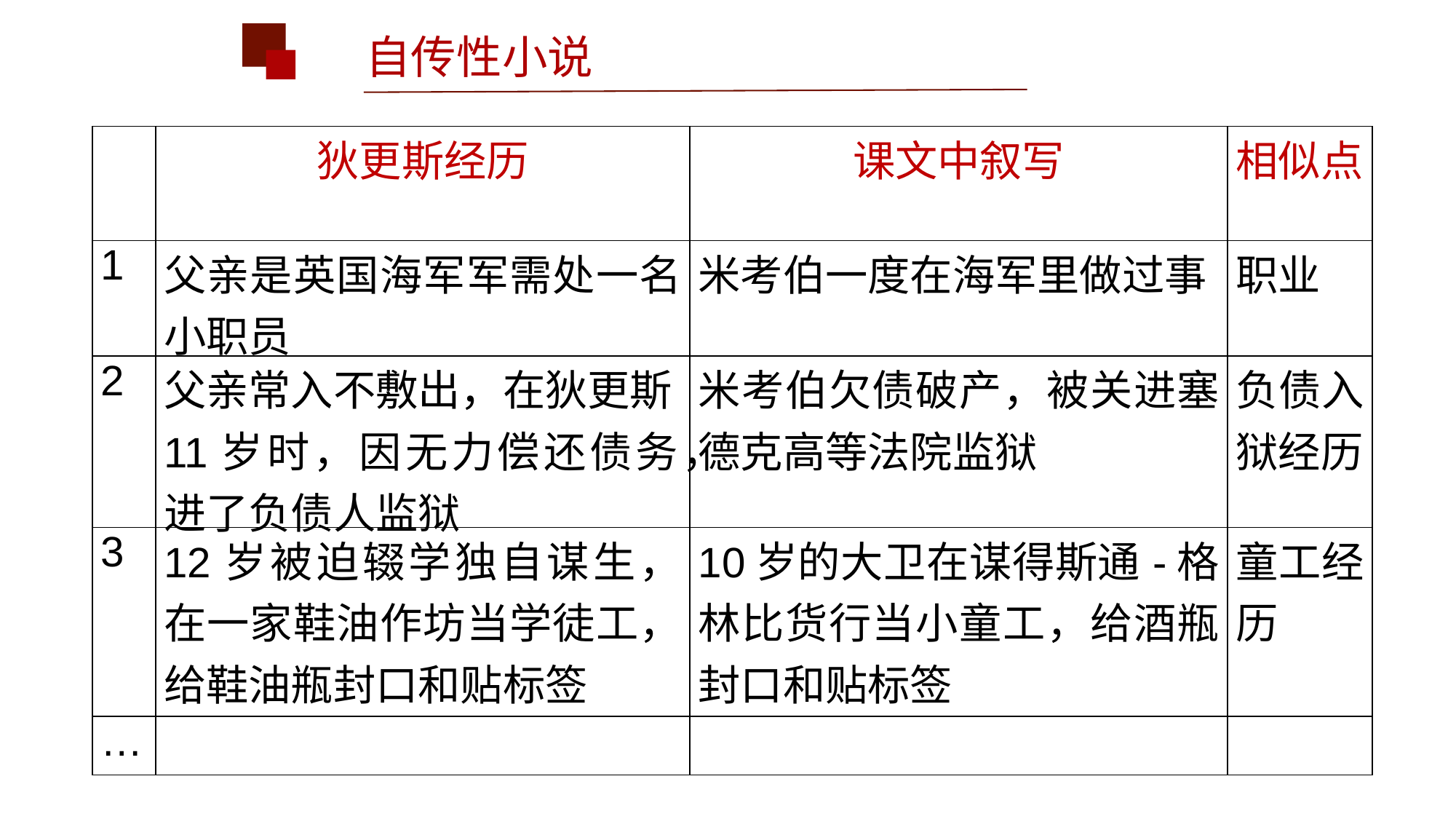

自传性小说

|  | 狄更斯经历 | 课文中叙写 | 相似点 |
| --- | --- | --- | --- |
| 1 | 父亲是英国海军军需处一名小职员 | 米考伯一度在海军里做过事 | 职业 |
| 2 | 父亲常入不敷出，在狄更斯11岁时，因无力偿还债务，进了负债人监狱 | 米考伯欠债破产，被关进塞德克高等法院监狱 | 负债入狱经历 |
| 3 | 12岁被迫辍学独自谋生，在一家鞋油作坊当学徒工，给鞋油瓶封口和贴标签 | 10岁的大卫在谋得斯通-格林比货行当小童工，给酒瓶封口和贴标签 | 童工经历 |
| … |  |  |  |